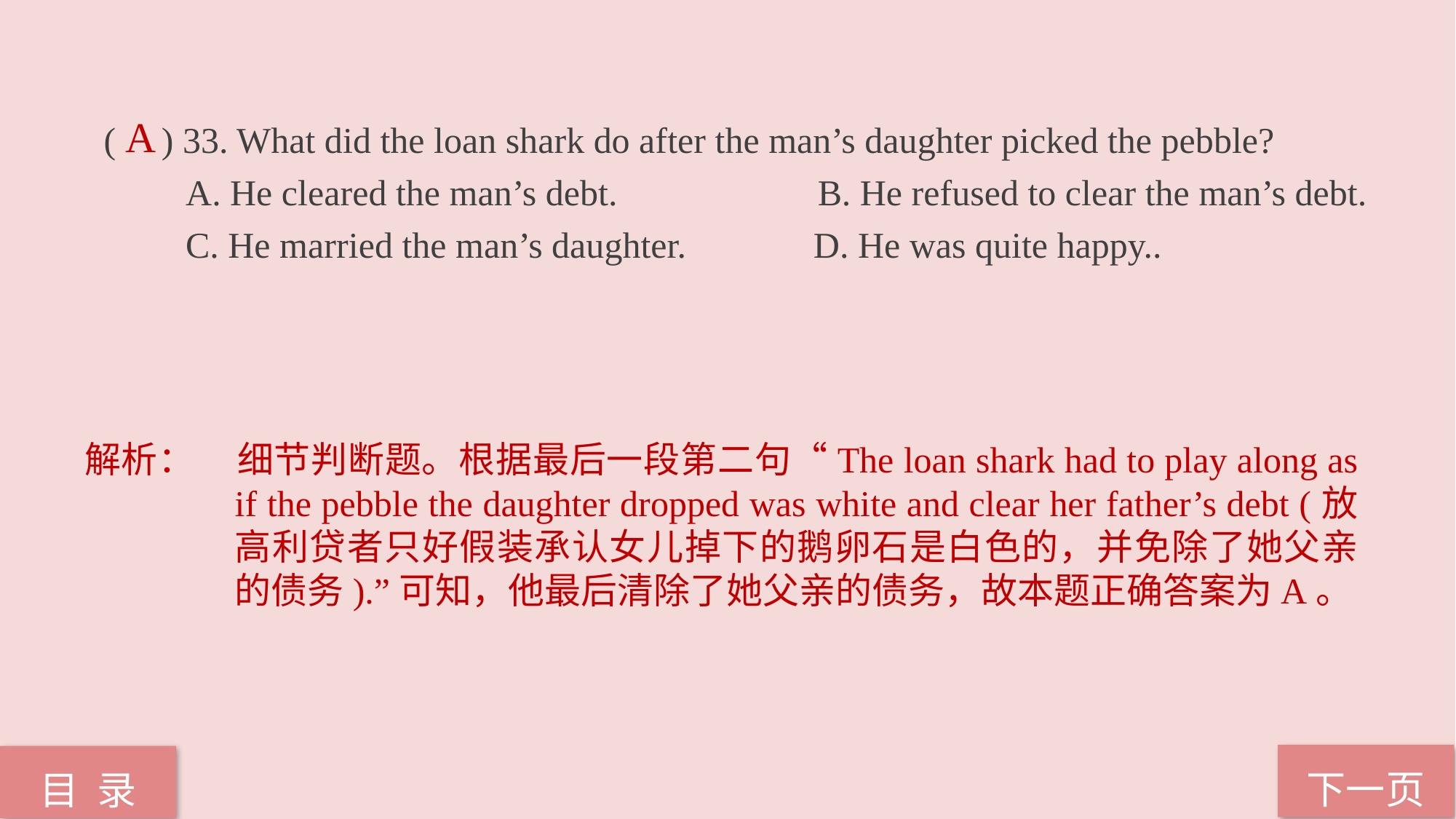

(     ) 33. What did the loan shark do after the man’s daughter picked the pebble?
         A. He cleared the man’s debt.                      B. He refused to clear the man’s debt.
         C. He married the man’s daughter.              D. He was quite happy..

A
解析：	细节判断题。根据最后一段第二句“The loan shark had to play along as if the pebble the daughter dropped was white and clear her father’s debt (放高利贷者只好假装承认女儿掉下的鹅卵石是白色的，并免除了她父亲的债务).”可知，他最后清除了她父亲的债务，故本题正确答案为A。